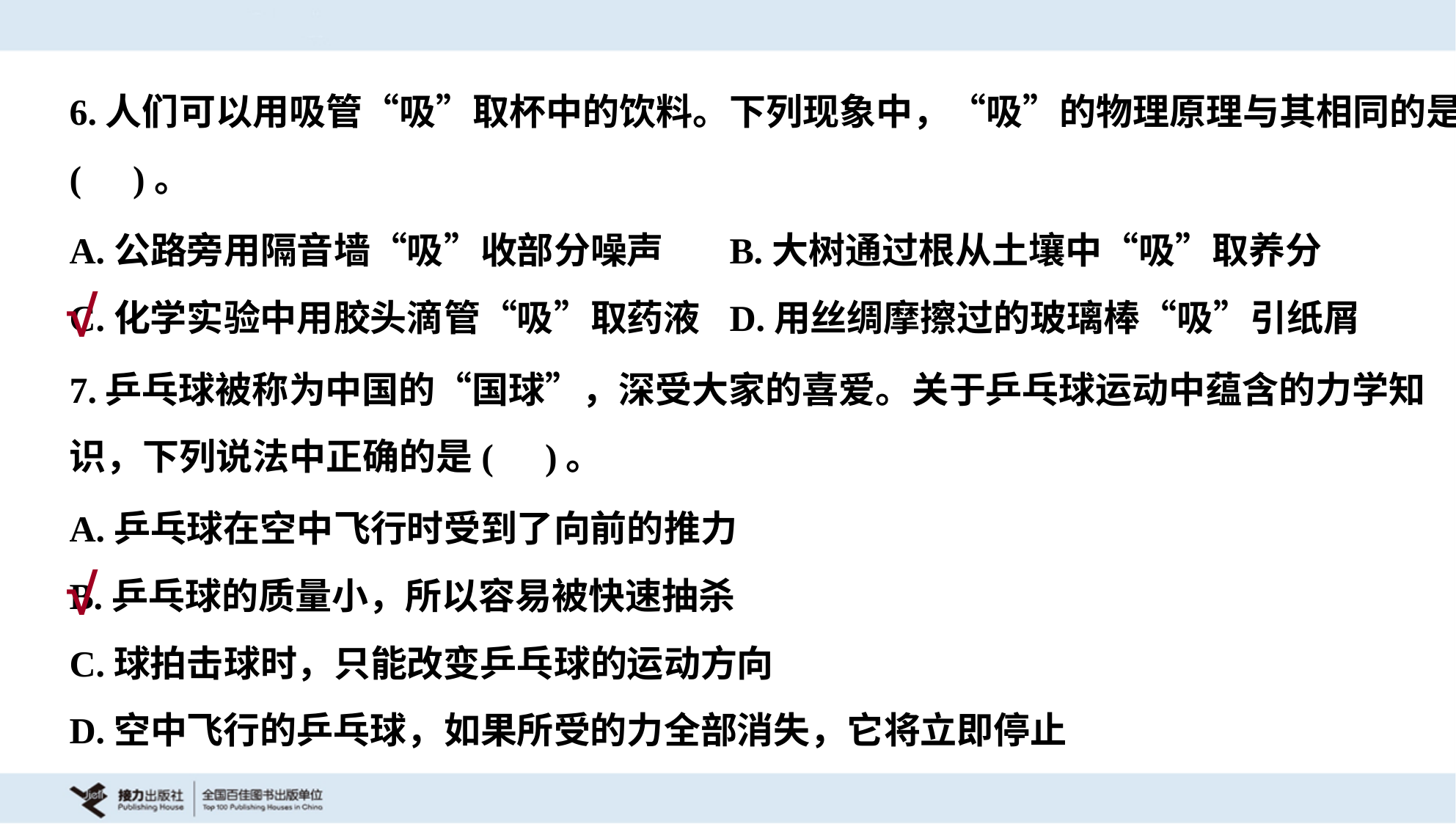

6.人们可以用吸管“吸”取杯中的饮料。下列现象中，“吸”的物理原理与其相同的是
(     )。

A.公路旁用隔音墙“吸”收部分噪声	B.大树通过根从土壤中“吸”取养分
C.化学实验中用胶头滴管“吸”取药液	D.用丝绸摩擦过的玻璃棒“吸”引纸屑
√
7.乒乓球被称为中国的“国球”，深受大家的喜爱。关于乒乓球运动中蕴含的力学知
识，下列说法中正确的是(     )。

A.乒乓球在空中飞行时受到了向前的推力
B.乒乓球的质量小，所以容易被快速抽杀
C.球拍击球时，只能改变乒乓球的运动方向
D.空中飞行的乒乓球，如果所受的力全部消失，它将立即停止
√